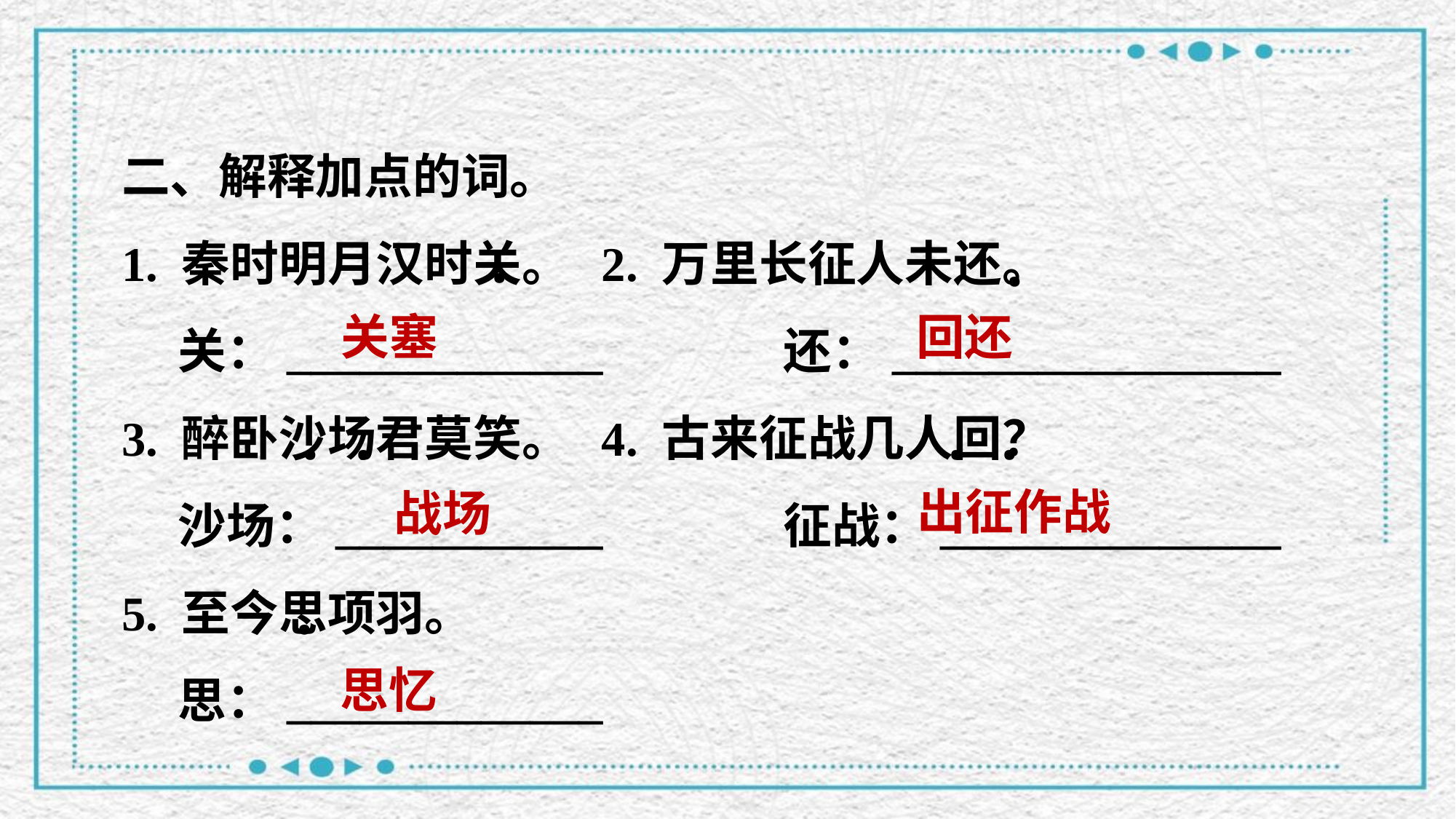

二、解释加点的词。
1. 秦时明月汉时关。	2. 万里长征人未还。
关：_____________	     还：________________
3. 醉卧沙场君莫笑。	4. 古来征战几人回？
沙场：___________	     征战：______________
5. 至今思项羽。
思：_____________
.
.
关塞
回还
.
.
.
.
出征作战
战场
.
思忆